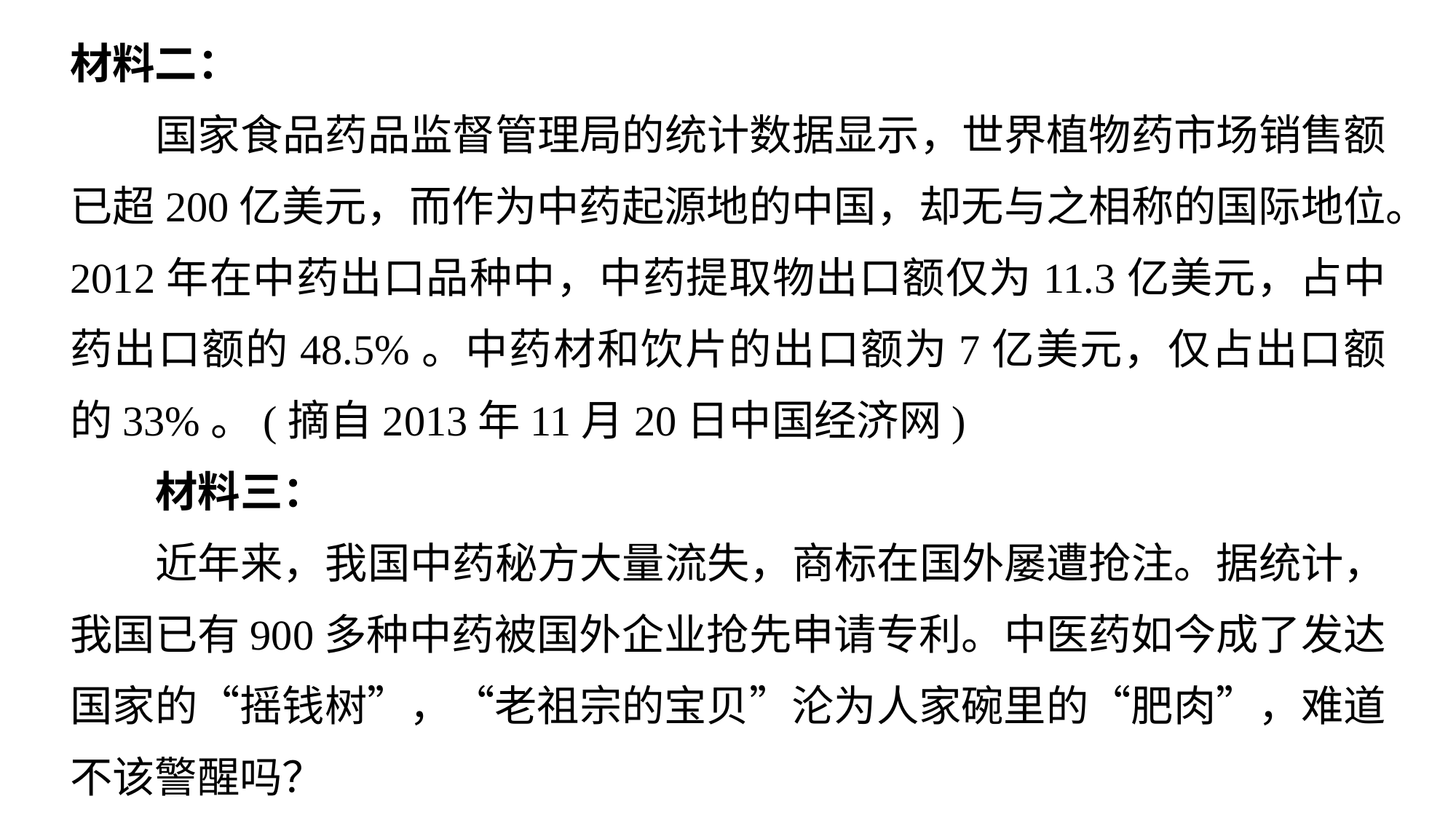

材料二：
国家食品药品监督管理局的统计数据显示，世界植物药市场销售额已超200亿美元，而作为中药起源地的中国，却无与之相称的国际地位。2012年在中药出口品种中，中药提取物出口额仅为11.3亿美元，占中药出口额的48.5%。中药材和饮片的出口额为7亿美元，仅占出口额的33%。(摘自2013年11月20日中国经济网)
材料三：
近年来，我国中药秘方大量流失，商标在国外屡遭抢注。据统计，我国已有900多种中药被国外企业抢先申请专利。中医药如今成了发达国家的“摇钱树”，“老祖宗的宝贝”沦为人家碗里的“肥肉”，难道不该警醒吗？